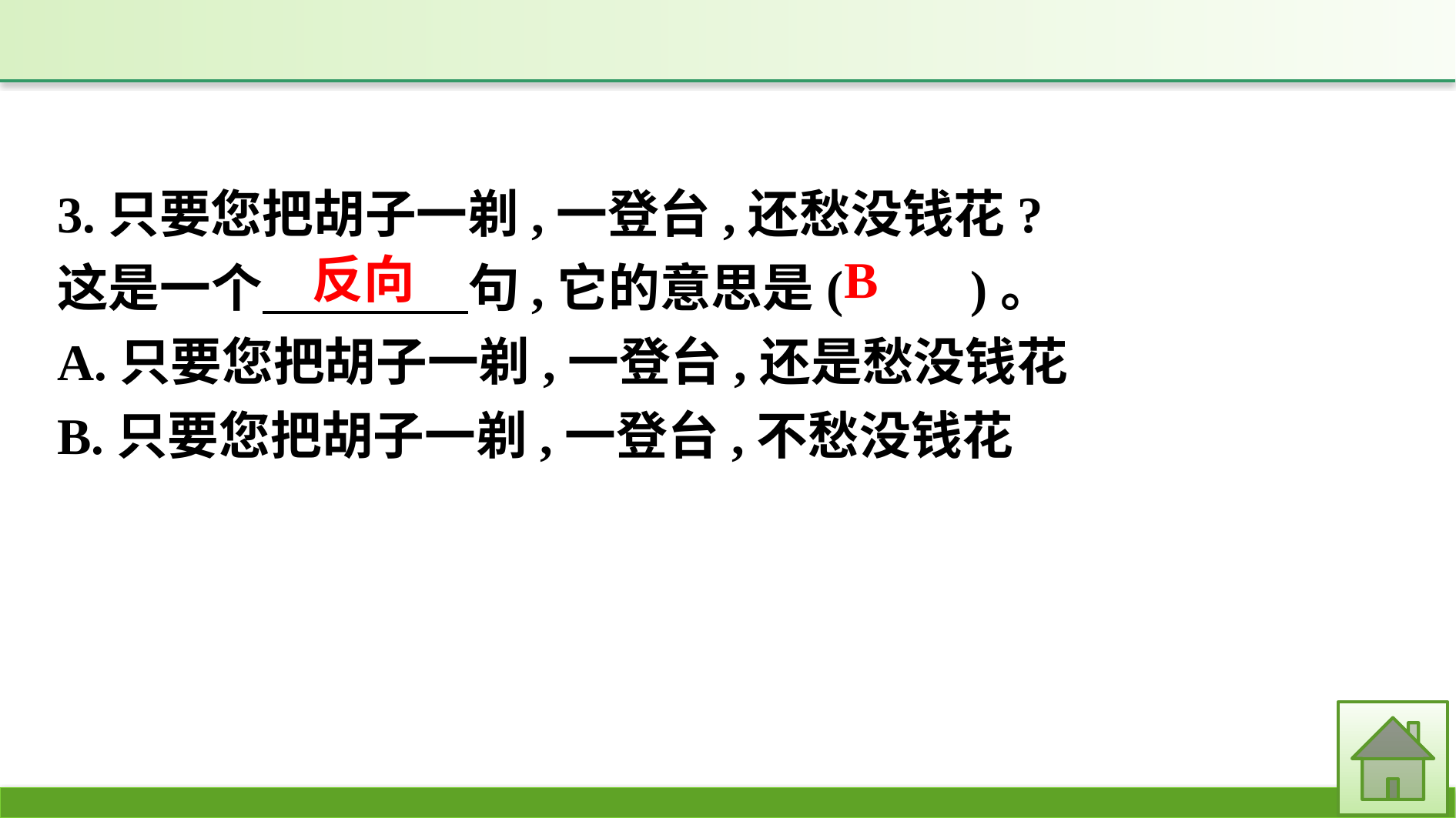

3.只要您把胡子一剃,一登台,还愁没钱花?
这是一个　　　　句,它的意思是(　　)。
A.只要您把胡子一剃,一登台,还是愁没钱花
B.只要您把胡子一剃,一登台,不愁没钱花
反向
B